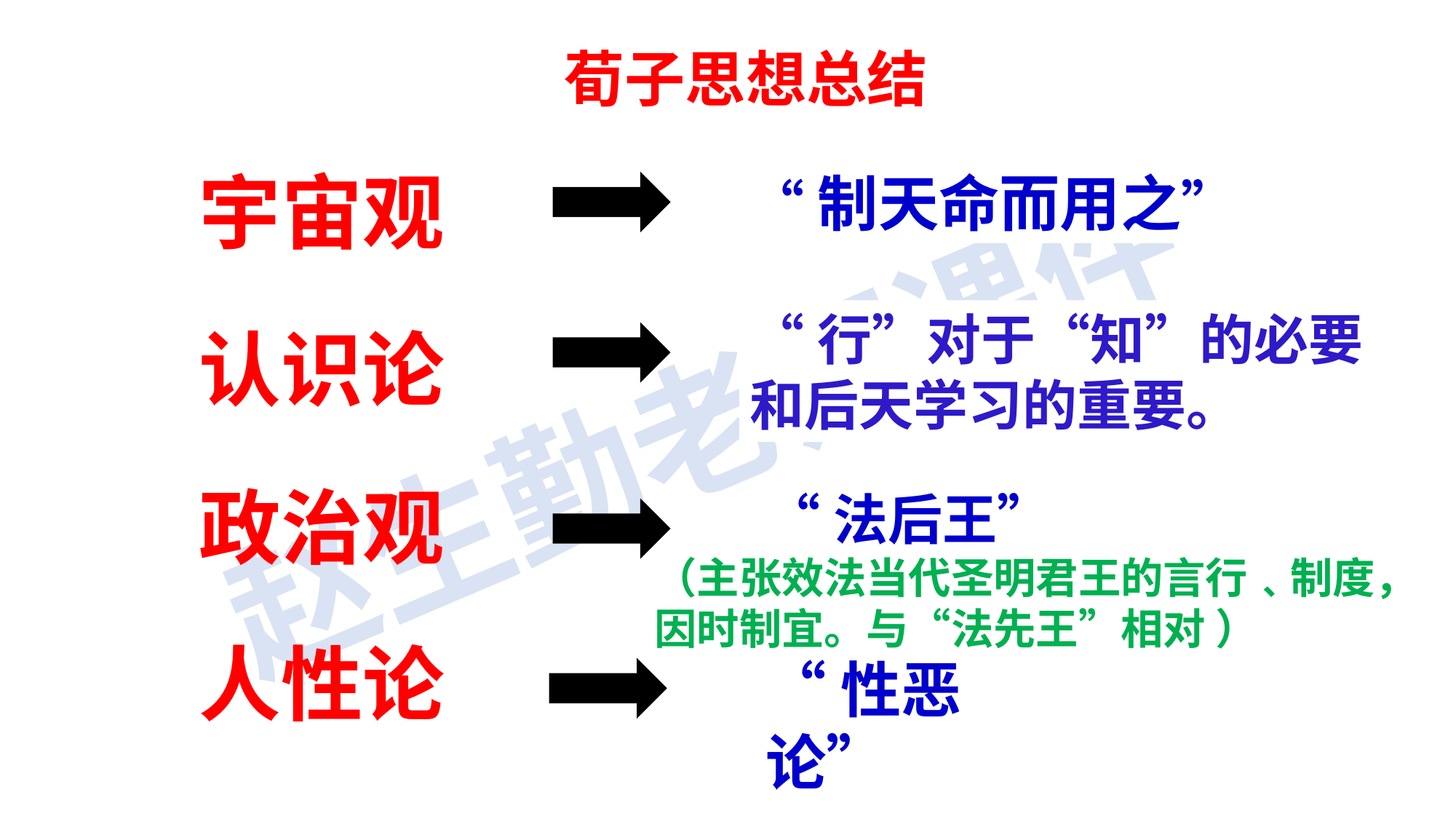

荀子思想总结
宇宙观认识论政治观人性论
“制天命而用之”

“行”对于“知”的必要和后天学习的重要。

“法后王”

（主张效法当代圣明君王的言行﹑制度，因时制宜。与“法先王”相对 ）
“性恶论”